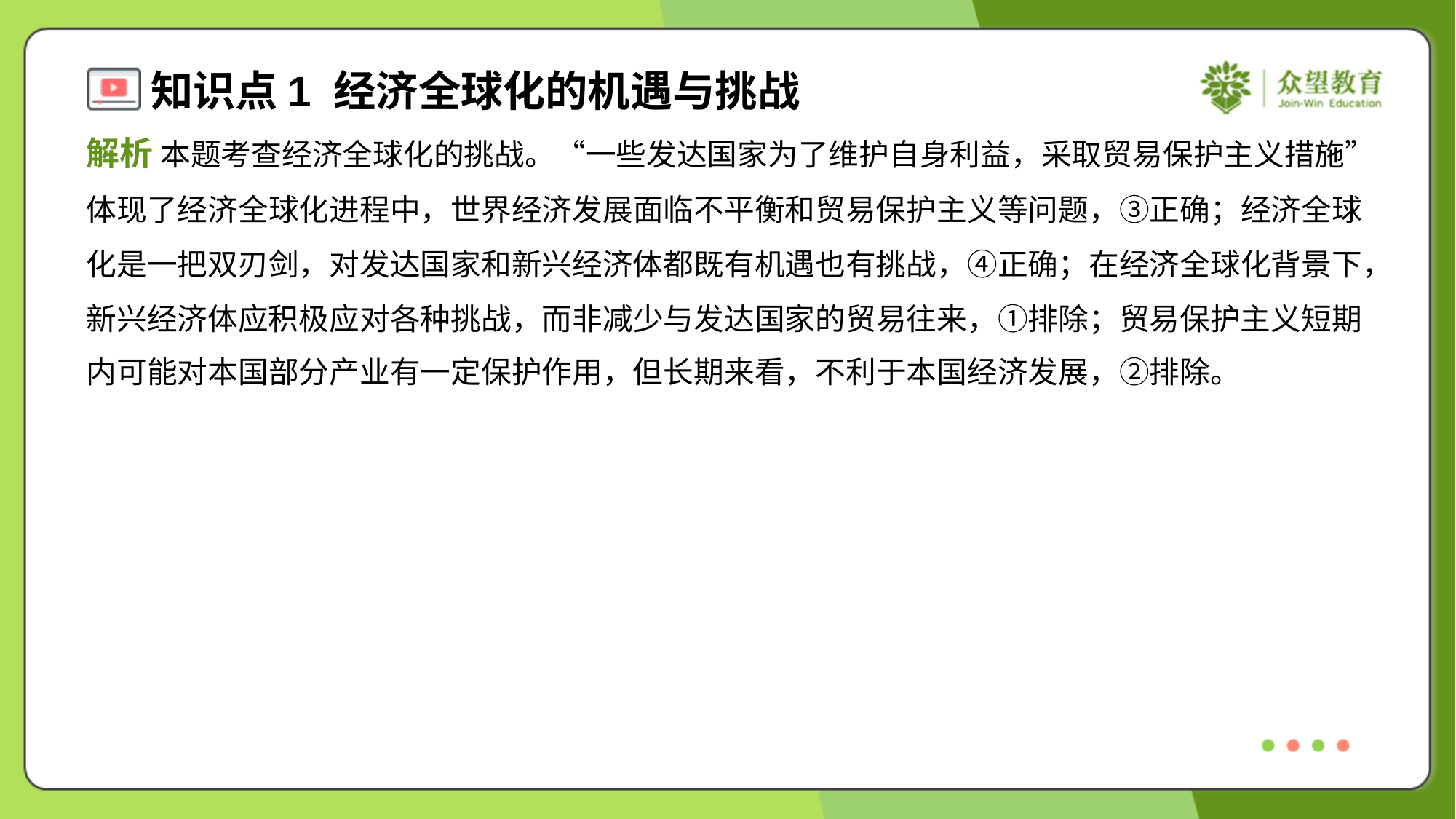

解析 本题考查经济全球化的挑战。“一些发达国家为了维护自身利益，采取贸易保护主义措施”
体现了经济全球化进程中，世界经济发展面临不平衡和贸易保护主义等问题，③正确；经济全球
化是一把双刃剑，对发达国家和新兴经济体都既有机遇也有挑战，④正确；在经济全球化背景下，
新兴经济体应积极应对各种挑战，而非减少与发达国家的贸易往来，①排除；贸易保护主义短期
内可能对本国部分产业有一定保护作用，但长期来看，不利于本国经济发展，②排除。